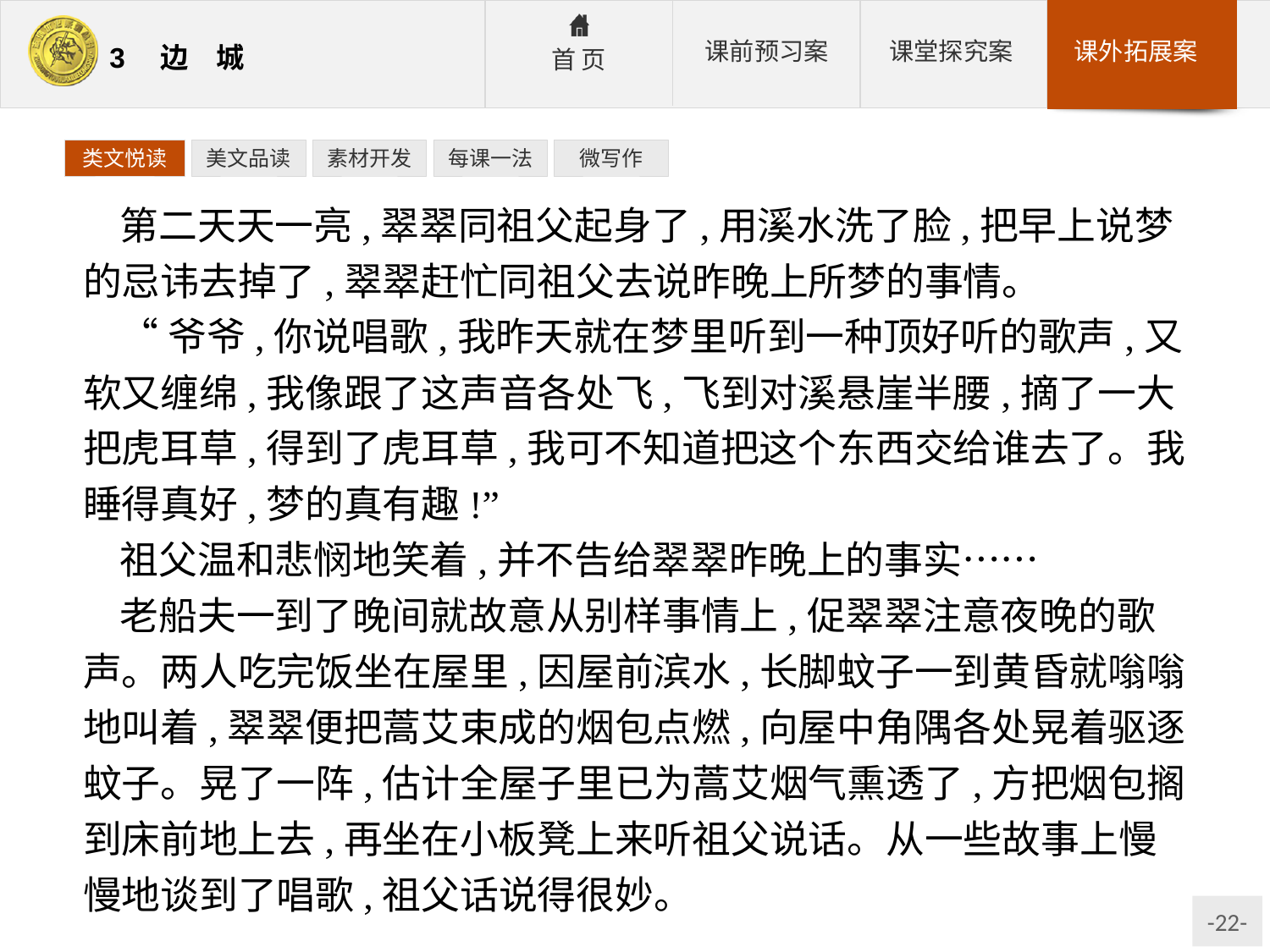

类文悦读
美文品读
素材开发
每课一法
微写作
第二天天一亮,翠翠同祖父起身了,用溪水洗了脸,把早上说梦的忌讳去掉了,翠翠赶忙同祖父去说昨晚上所梦的事情。
“爷爷,你说唱歌,我昨天就在梦里听到一种顶好听的歌声,又软又缠绵,我像跟了这声音各处飞,飞到对溪悬崖半腰,摘了一大把虎耳草,得到了虎耳草,我可不知道把这个东西交给谁去了。我睡得真好,梦的真有趣!”
祖父温和悲悯地笑着,并不告给翠翠昨晚上的事实……
老船夫一到了晚间就故意从别样事情上,促翠翠注意夜晚的歌声。两人吃完饭坐在屋里,因屋前滨水,长脚蚊子一到黄昏就嗡嗡地叫着,翠翠便把蒿艾束成的烟包点燃,向屋中角隅各处晃着驱逐蚊子。晃了一阵,估计全屋子里已为蒿艾烟气熏透了,方把烟包搁到床前地上去,再坐在小板凳上来听祖父说话。从一些故事上慢慢地谈到了唱歌,祖父话说得很妙。